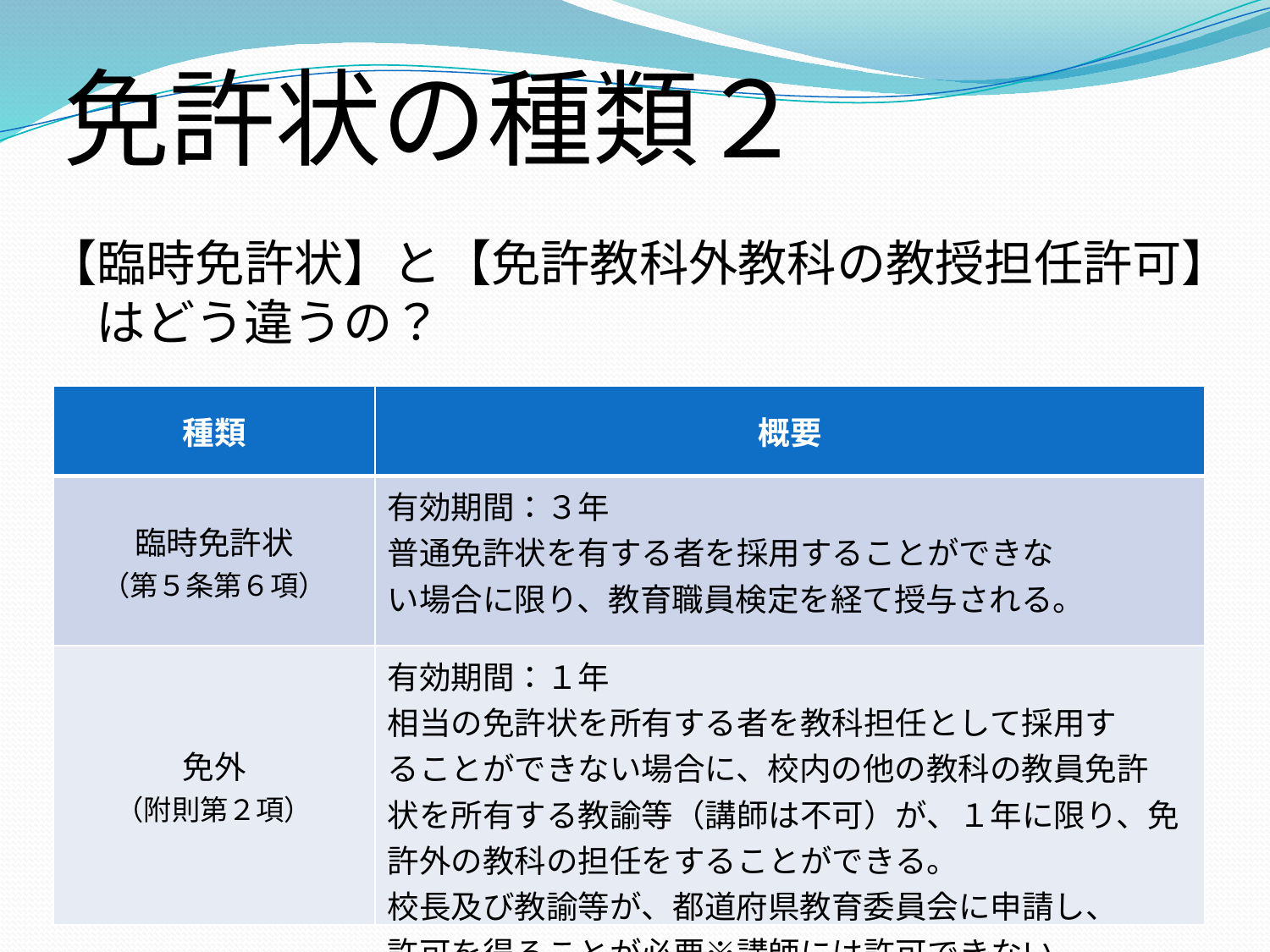

免許状の種類２
【臨時免許状】と【免許教科外教科の教授担任許可】はどう違うの？
| 種類 | 概要 |
| --- | --- |
| 臨時免許状 （第５条第６項） | 有効期間：３年 普通免許状を有する者を採用することができな い場合に限り、教育職員検定を経て授与される。 |
| 免外 （附則第２項） | 有効期間：１年 相当の免許状を所有する者を教科担任として採用す ることができない場合に、校内の他の教科の教員免許 状を所有する教諭等（講師は不可）が、１年に限り、免 許外の教科の担任をすることができる。 校長及び教諭等が、都道府県教育委員会に申請し、 許可を得ることが必要※講師には許可できない。 |